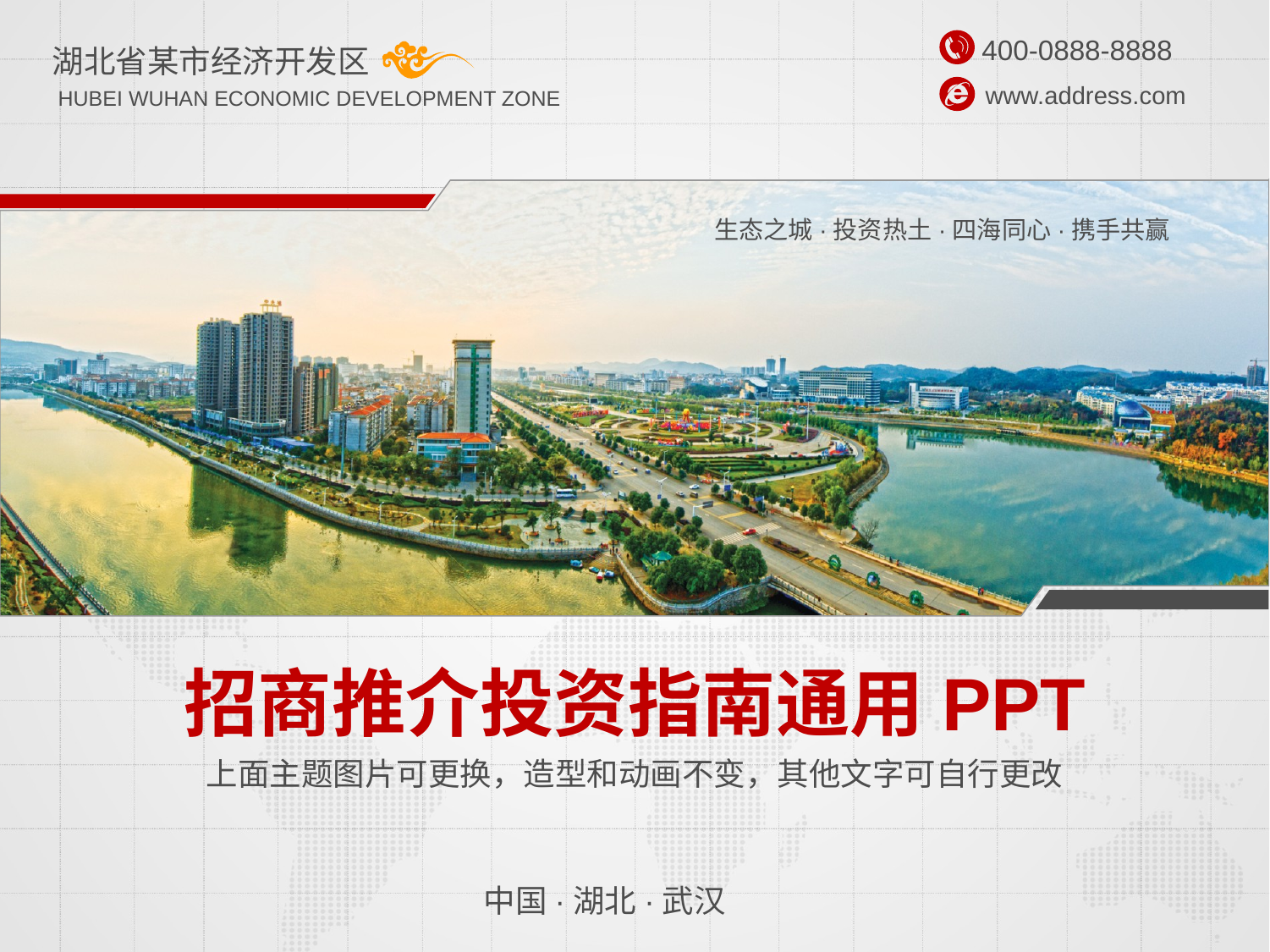

400-0888-8888

湖北省某市经济开发区

HUBEI WUHAN ECONOMIC DEVELOPMENT ZONE
www.address.com

生态之城·投资热土·四海同心·携手共赢

招商推介投资指南通用PPT
上面主题图片可更换，造型和动画不变，其他文字可自行更改
中国·湖北·武汉